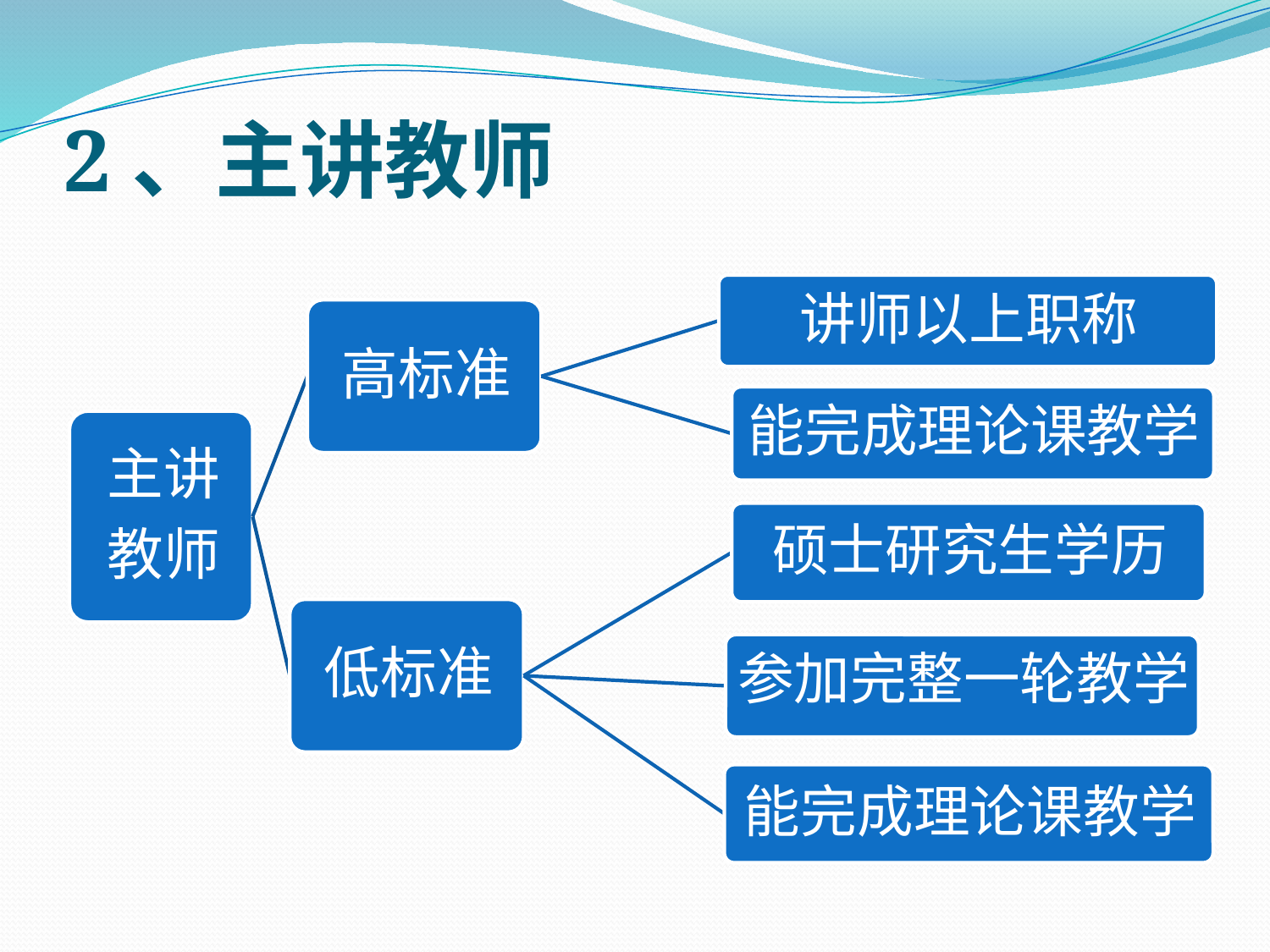

# 2、主讲教师
主讲
教师

高标准

讲师以上职称

能完成理论课教学

低标准

硕士研究生学历

能完成理论课教学

参加完整一轮教学